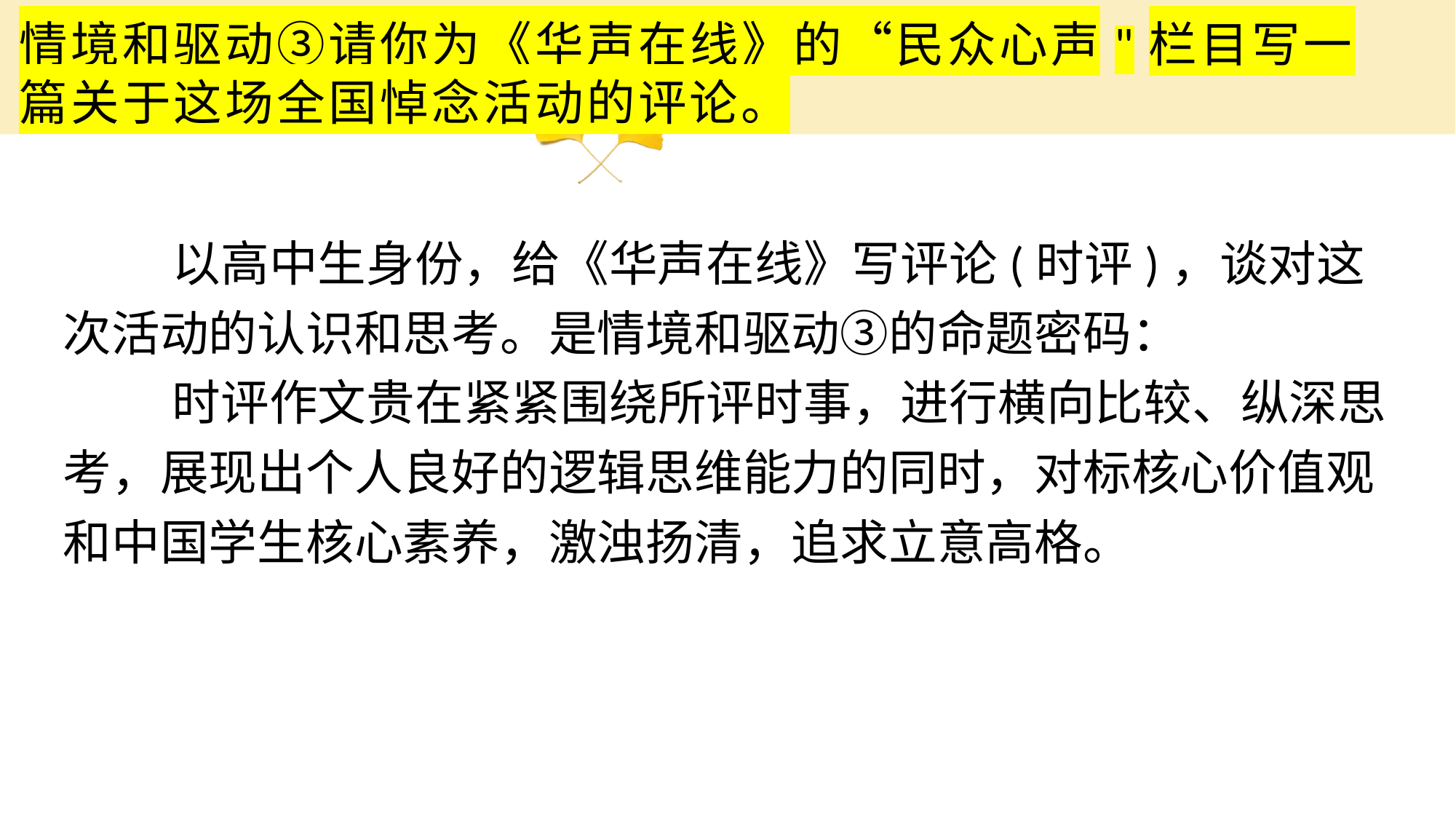

# 情境和驱动③请你为《华声在线》的“民众心声"栏目写一篇关于这场全国悼念活动的评论。
	以高中生身份，给《华声在线》写评论(时评)，谈对这次活动的认识和思考。是情境和驱动③的命题密码：
	时评作文贵在紧紧围绕所评时事，进行横向比较、纵深思考，展现出个人良好的逻辑思维能力的同时，对标核心价值观和中国学生核心素养，激浊扬清，追求立意高格。